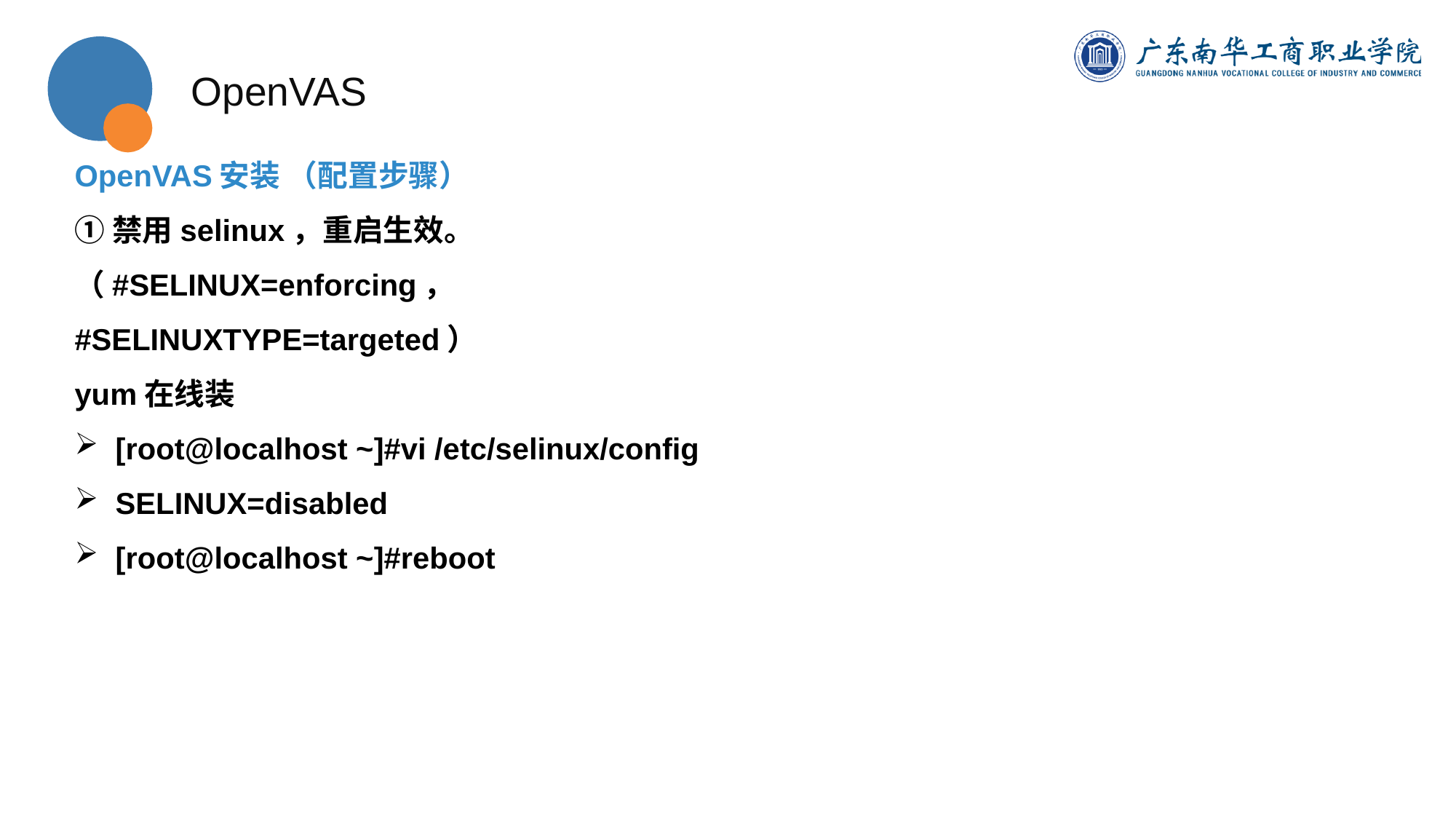

OpenVAS

OpenVAS安装 （配置步骤）
①禁用selinux，重启生效。
（#SELINUX=enforcing，
#SELINUXTYPE=targeted）
yum在线装
[root@localhost ~]#vi /etc/selinux/config
SELINUX=disabled
[root@localhost ~]#reboot